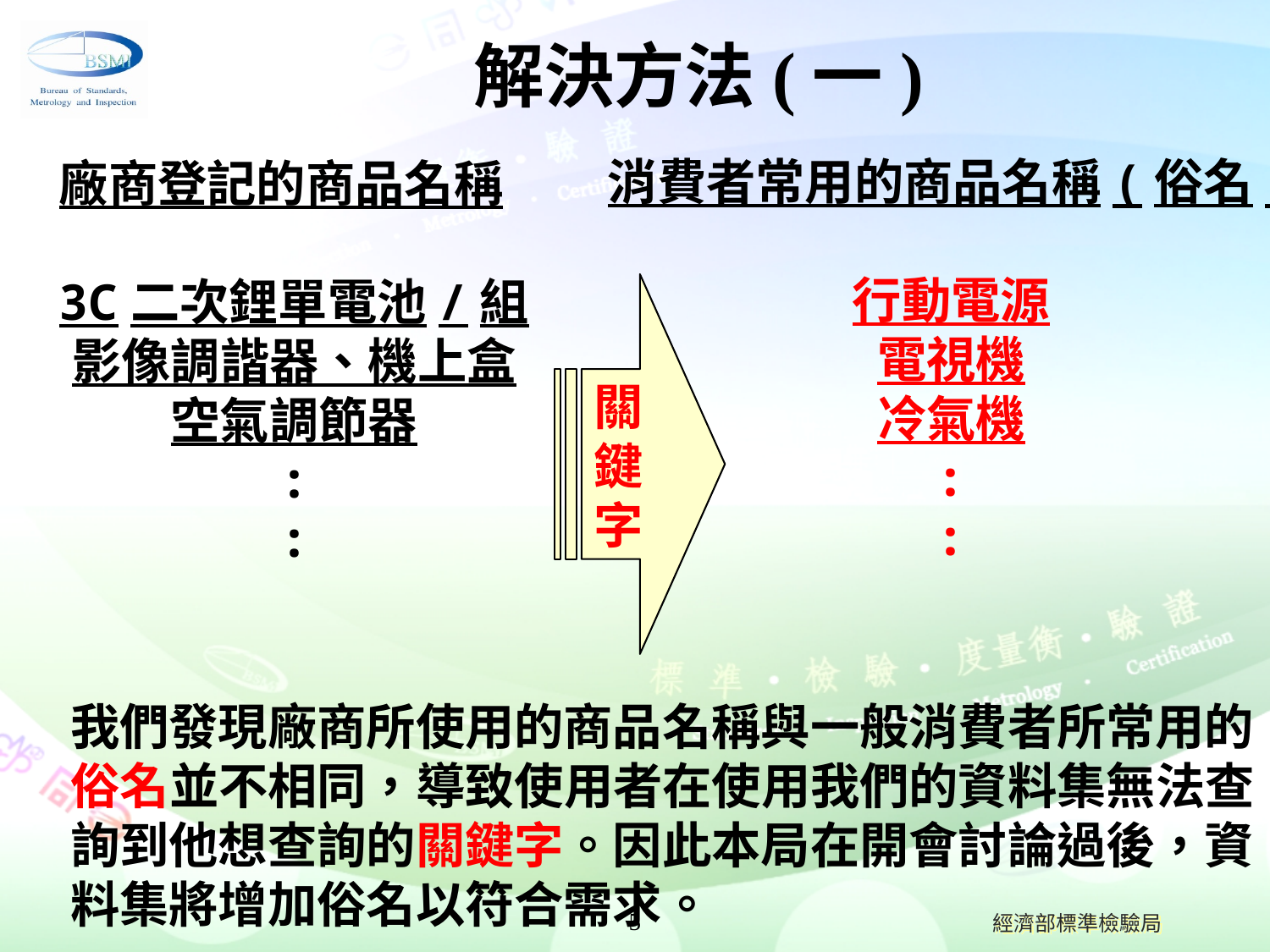

# 解決方法(一)
消費者常用的商品名稱(俗名)

行動電源
電視機
冷氣機
:
:
廠商登記的商品名稱

3C二次鋰單電池/組
影像調諧器、機上盒
空氣調節器
:
:
關
鍵
字
我們發現廠商所使用的商品名稱與一般消費者所常用的
俗名並不相同，導致使用者在使用我們的資料集無法查
詢到他想查詢的關鍵字。因此本局在開會討論過後，資
料集將增加俗名以符合需求。
6
經濟部標準檢驗局